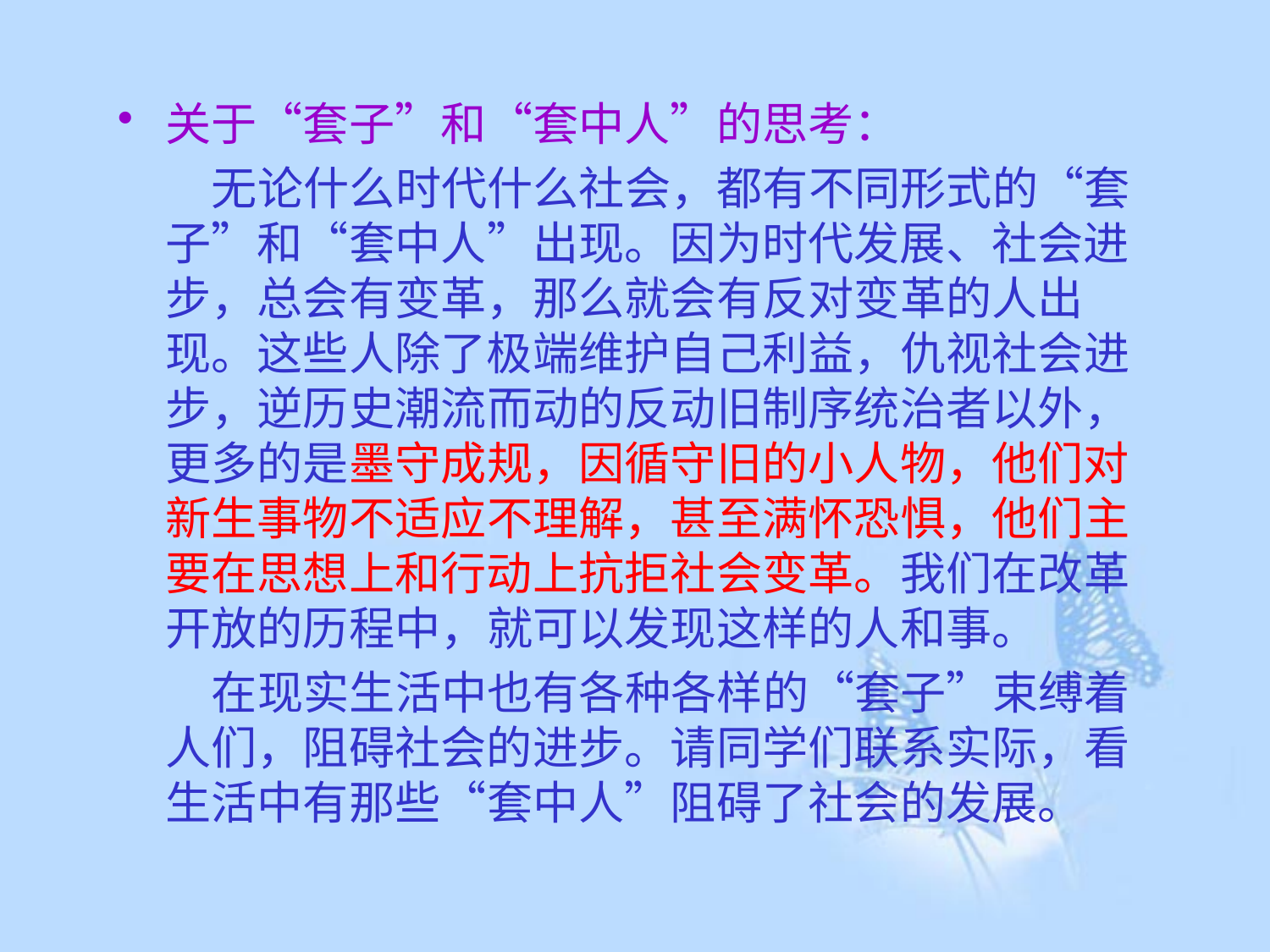

# 关于“套子”和“套中人”的思考：
        无论什么时代什么社会，都有不同形式的“套子”和“套中人”出现。因为时代发展、社会进步，总会有变革，那么就会有反对变革的人出现。这些人除了极端维护自己利益，仇视社会进步，逆历史潮流而动的反动旧制序统治者以外，更多的是墨守成规，因循守旧的小人物，他们对新生事物不适应不理解，甚至满怀恐惧，他们主要在思想上和行动上抗拒社会变革。我们在改革开放的历程中，就可以发现这样的人和事。
        在现实生活中也有各种各样的“套子”束缚着人们，阻碍社会的进步。请同学们联系实际，看生活中有那些“套中人”阻碍了社会的发展。